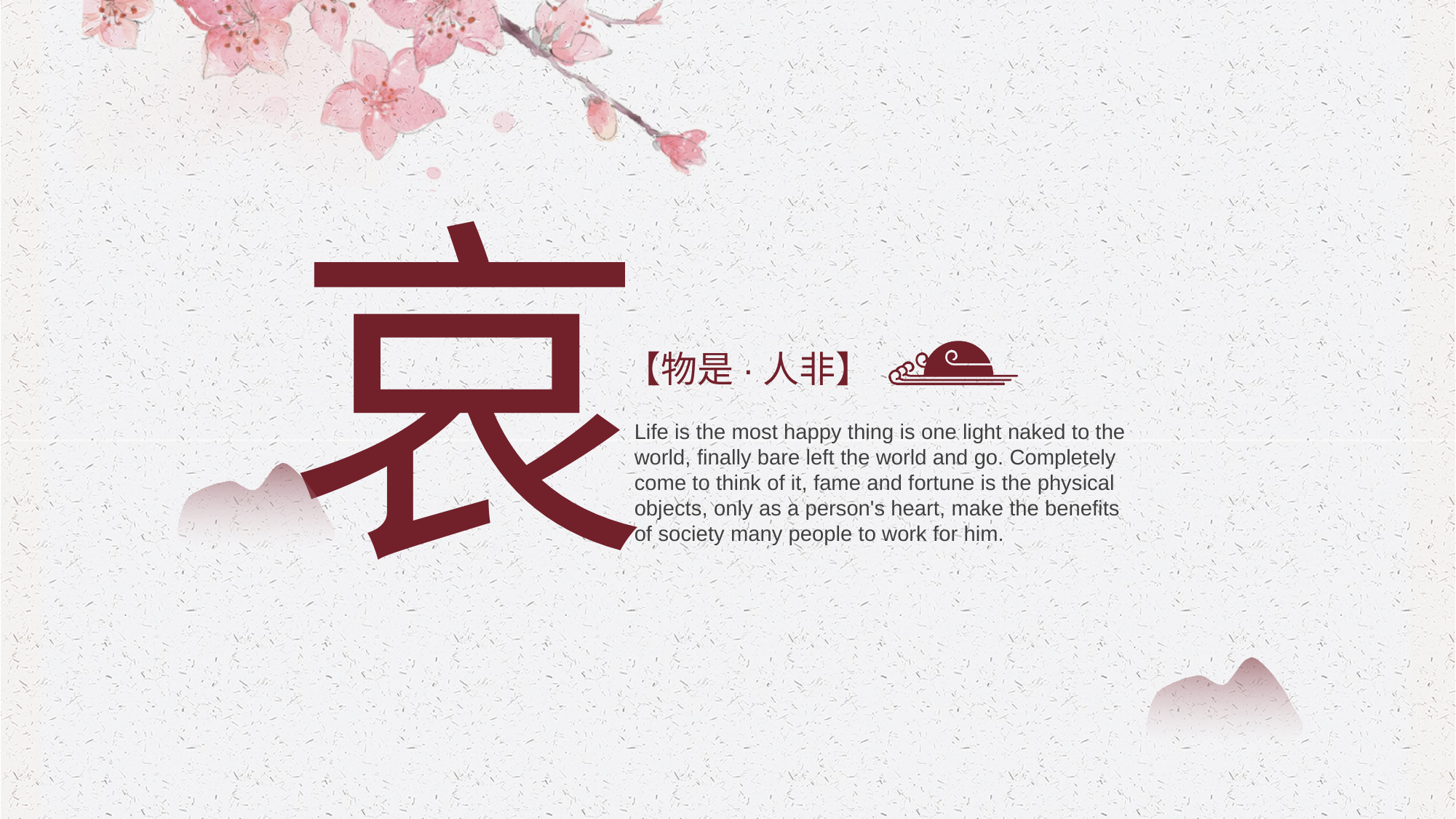

哀
【物是·人非】

Life is the most happy thing is one light naked to the world, finally bare left the world and go. Completely come to think of it, fame and fortune is the physical objects, only as a person's heart, make the benefits of society many people to work for him.